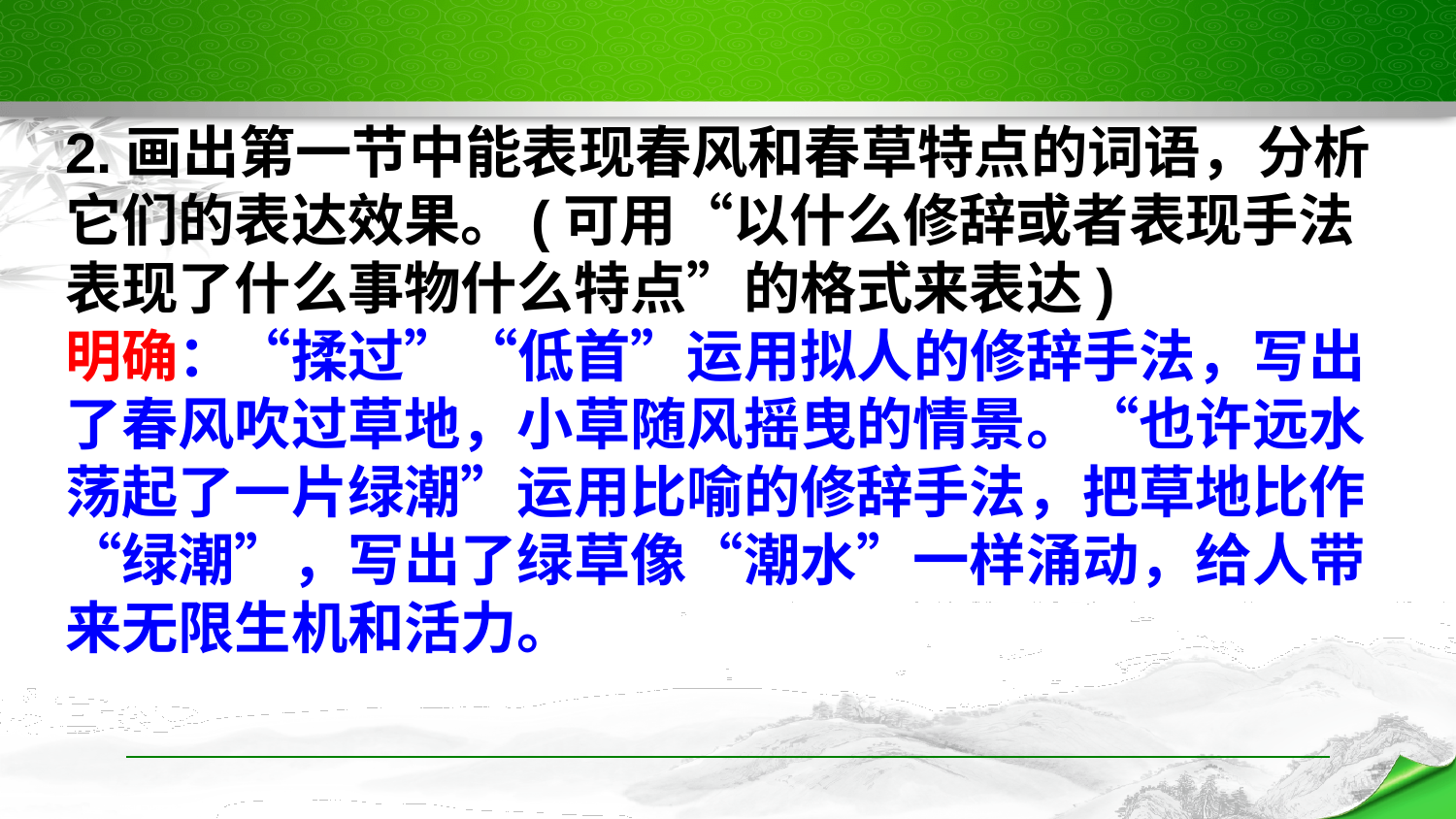

2.画出第一节中能表现春风和春草特点的词语，分析它们的表达效果。(可用“以什么修辞或者表现手法表现了什么事物什么特点”的格式来表达)
明确：“揉过”“低首”运用拟人的修辞手法，写出了春风吹过草地，小草随风摇曳的情景。“也许远水荡起了一片绿潮”运用比喻的修辞手法，把草地比作“绿潮”，写出了绿草像“潮水”一样涌动，给人带来无限生机和活力。